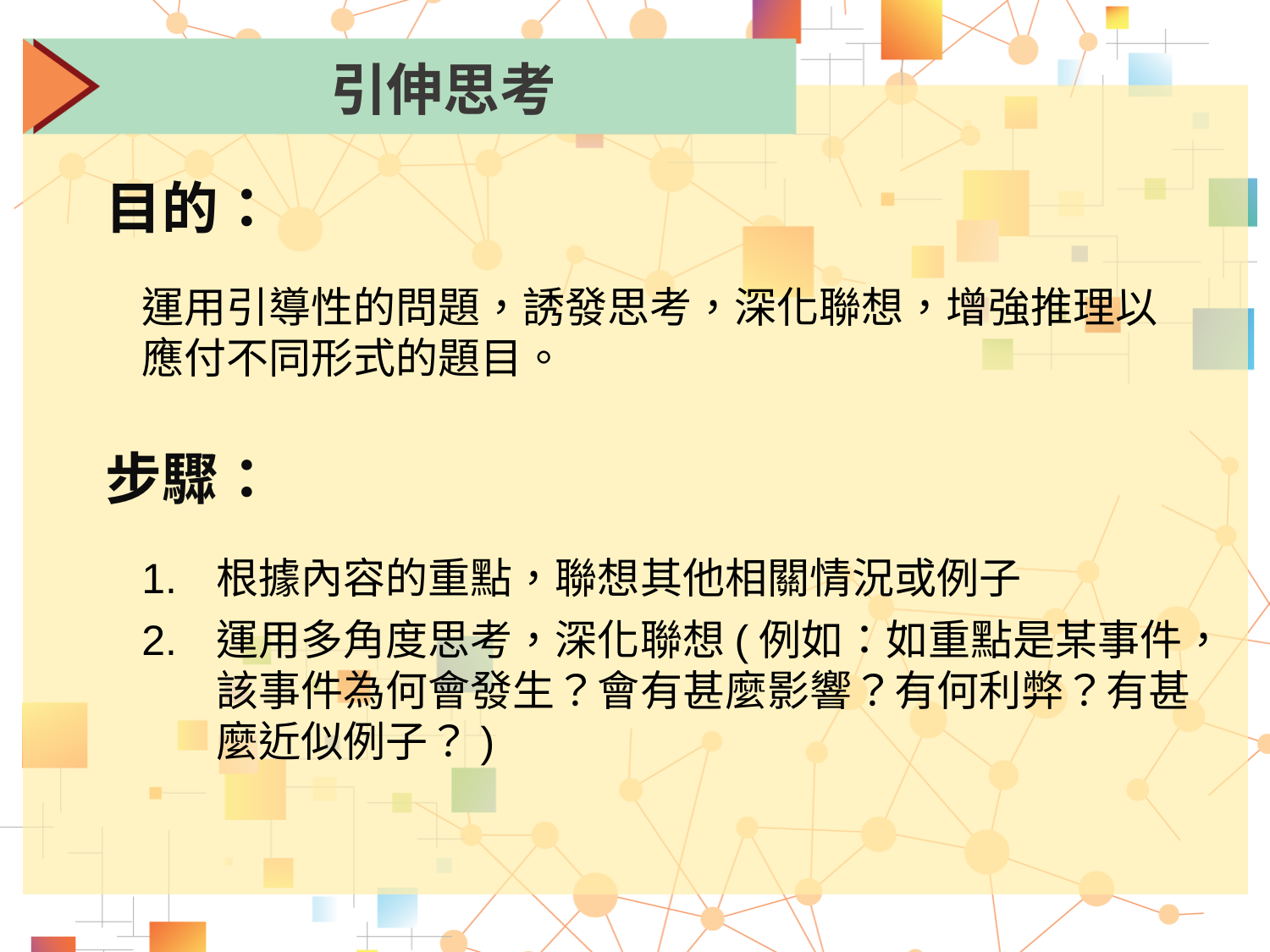

引伸思考
目的：
運用引導性的問題，誘發思考，深化聯想，增強推理以應付不同形式的題目。
步驟：
根據內容的重點，聯想其他相關情況或例子
運用多角度思考，深化聯想(例如：如重點是某事件，該事件為何會發生？會有甚麼影響？有何利弊？有甚麼近似例子？)